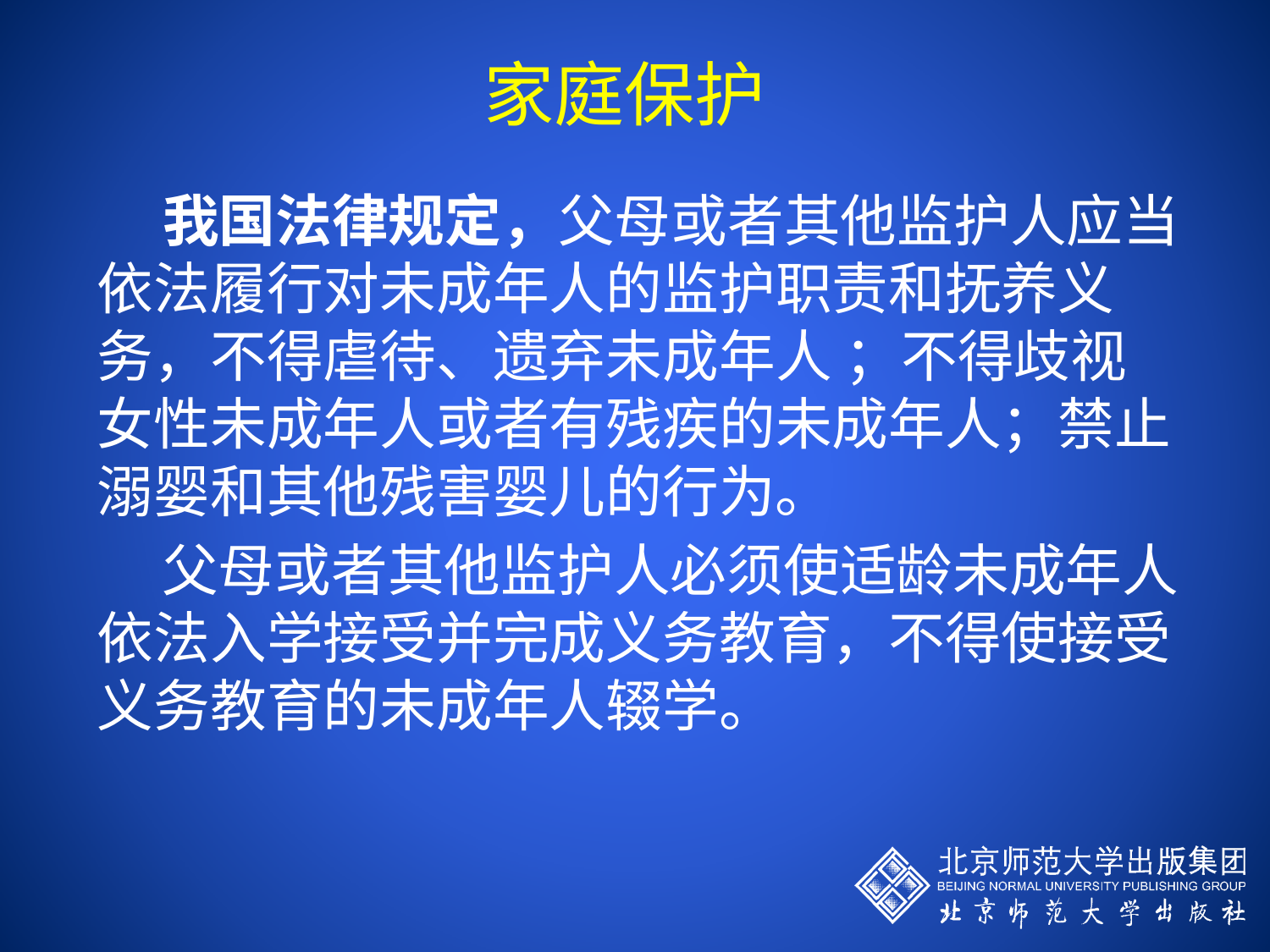

# 家庭保护
    我国法律规定，父母或者其他监护人应当依法履行对未成年人的监护职责和抚养义务，不得虐待、遗弃未成年人 ；不得歧视女性未成年人或者有残疾的未成年人；禁止溺婴和其他残害婴儿的行为。
    父母或者其他监护人必须使适龄未成年人依法入学接受并完成义务教育，不得使接受义务教育的未成年人辍学。